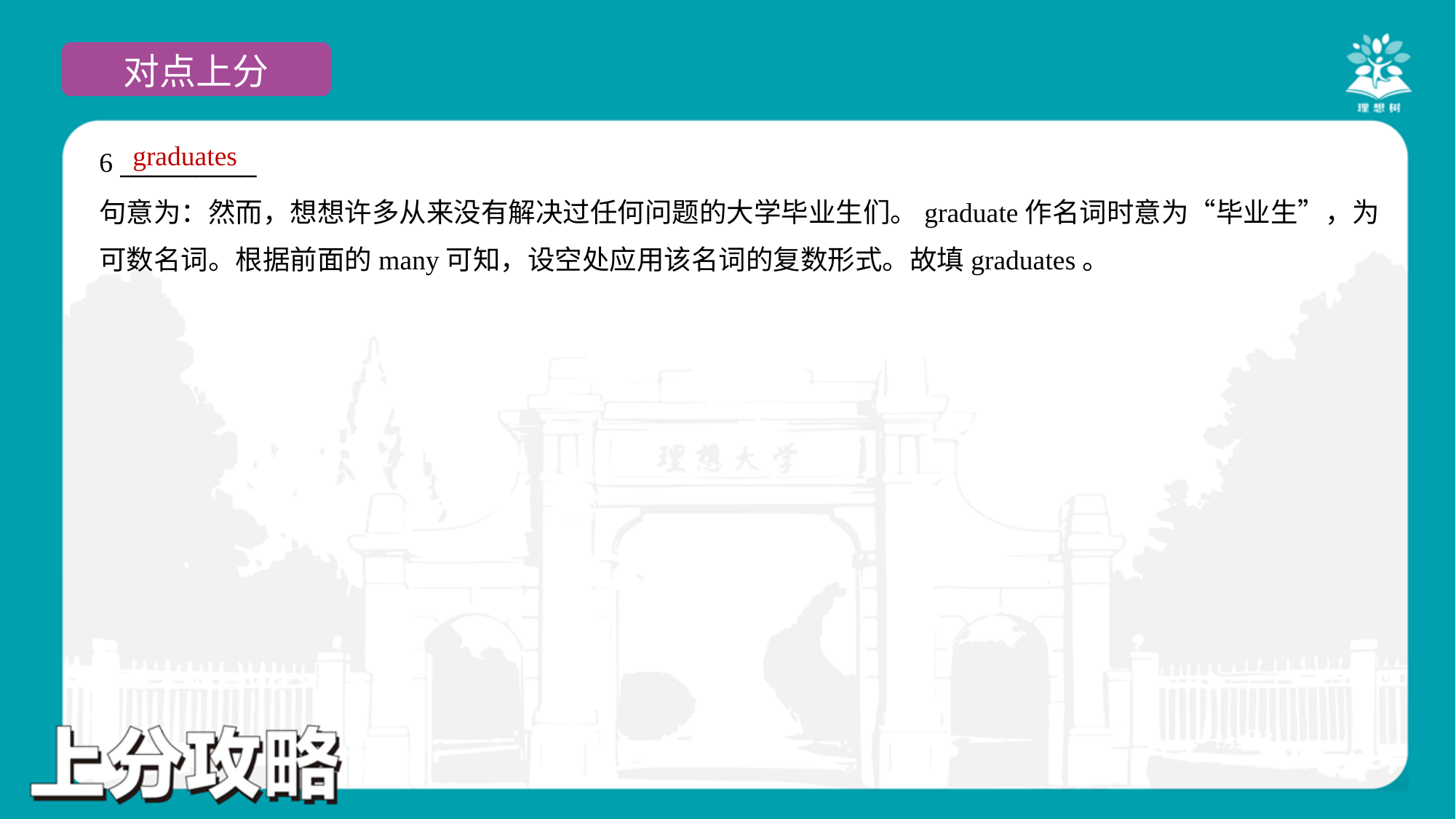

graduates
6 _________
句意为：然而，想想许多从来没有解决过任何问题的大学毕业生们。graduate作名词时意为“毕业生”，为
可数名词。根据前面的many可知，设空处应用该名词的复数形式。故填graduates。